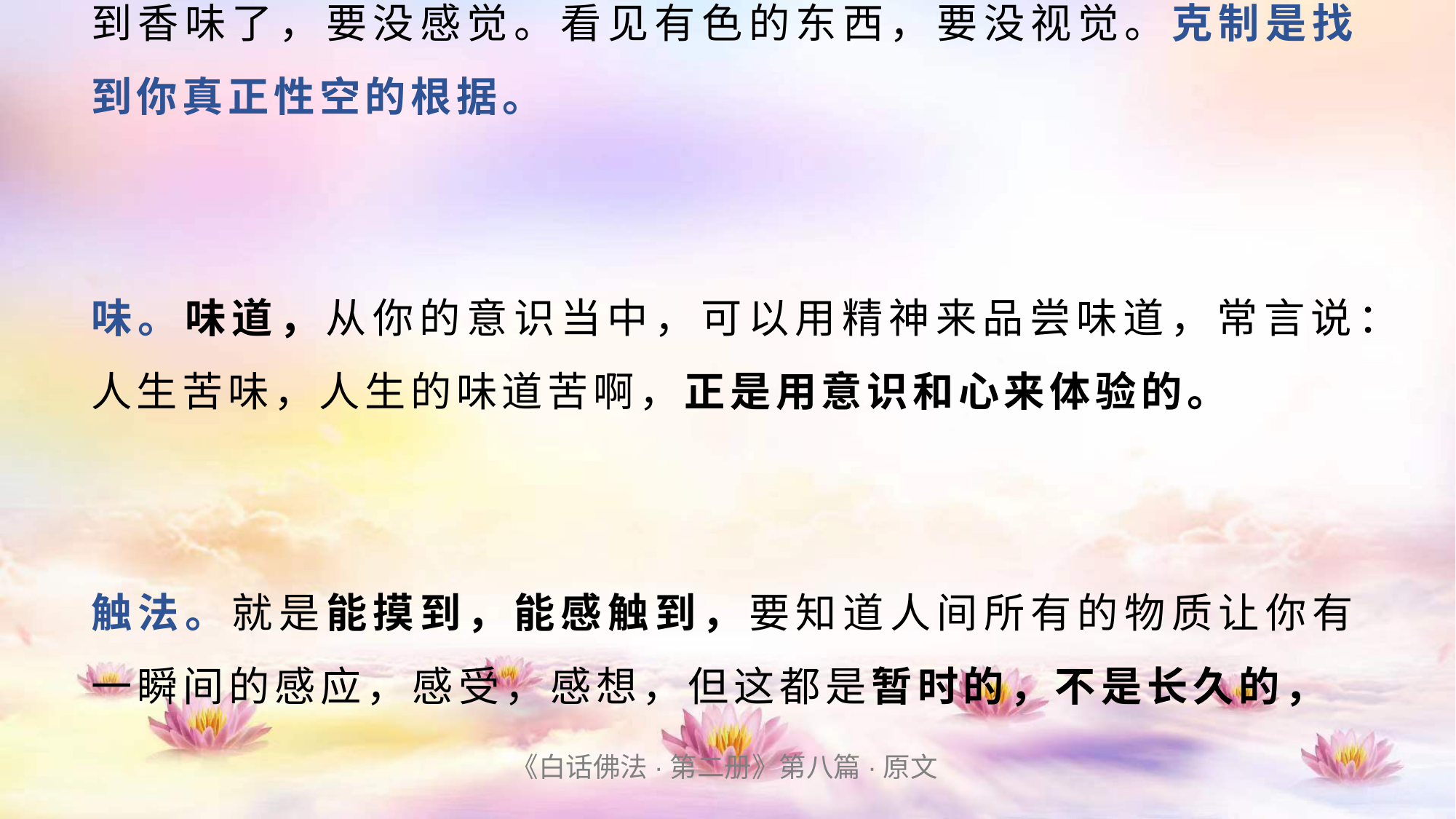

# 到香味了，要没感觉。看见有色的东西，要没视觉。克制是找到你真正性空的根据。 味。味道，从你的意识当中，可以用精神来品尝味道，常言说：人生苦味，人生的味道苦啊，正是用意识和心来体验的。 触法。就是能摸到，能感触到，要知道人间所有的物质让你有一瞬间的感应，感受，感想，但这都是暂时的，不是长久的，
《白话佛法·第二册》第八篇·原文